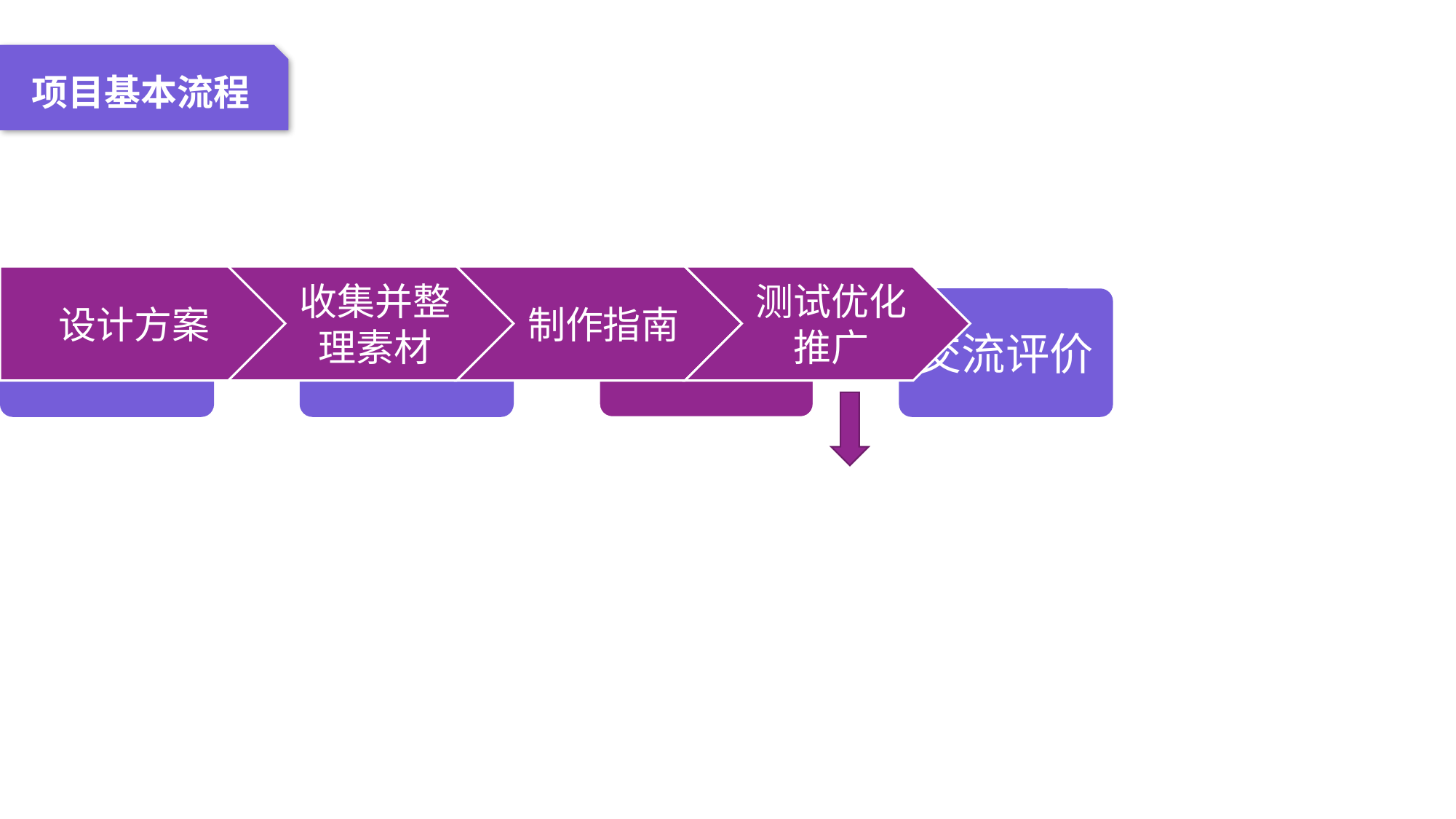

需求分析

合作分工

规划实施

交流评价
04 名词解释
01 准备过程
02 整体结构
03 重点说明
项目基本流程

设计方案
收集并整理素材
制作指南
测试优化推广